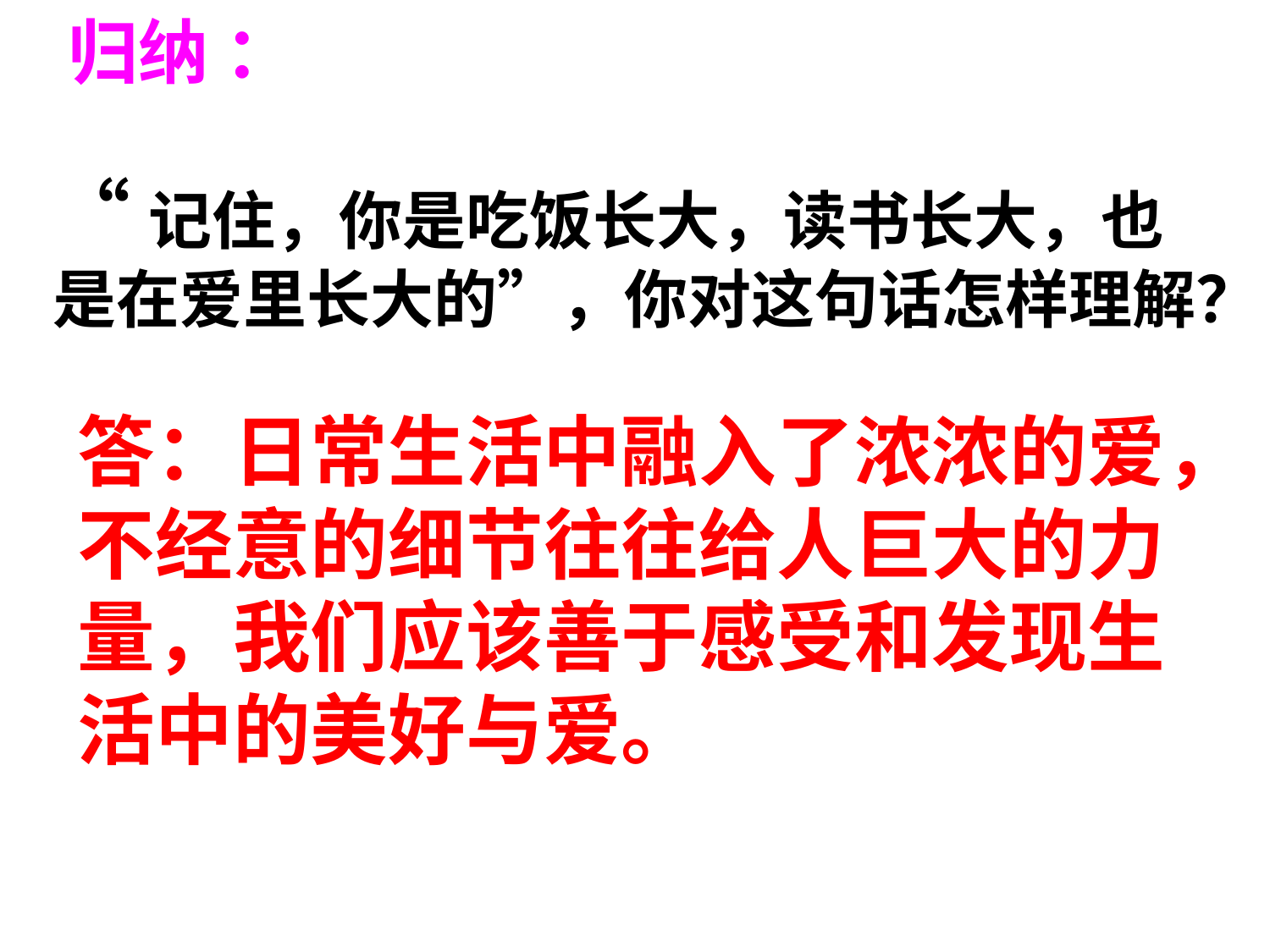

归纳 ：
“记住，你是吃饭长大，读书长大，也是在爱里长大的”，你对这句话怎样理解？
答：日常生活中融入了浓浓的爱，不经意的细节往往给人巨大的力量，我们应该善于感受和发现生活中的美好与爱。